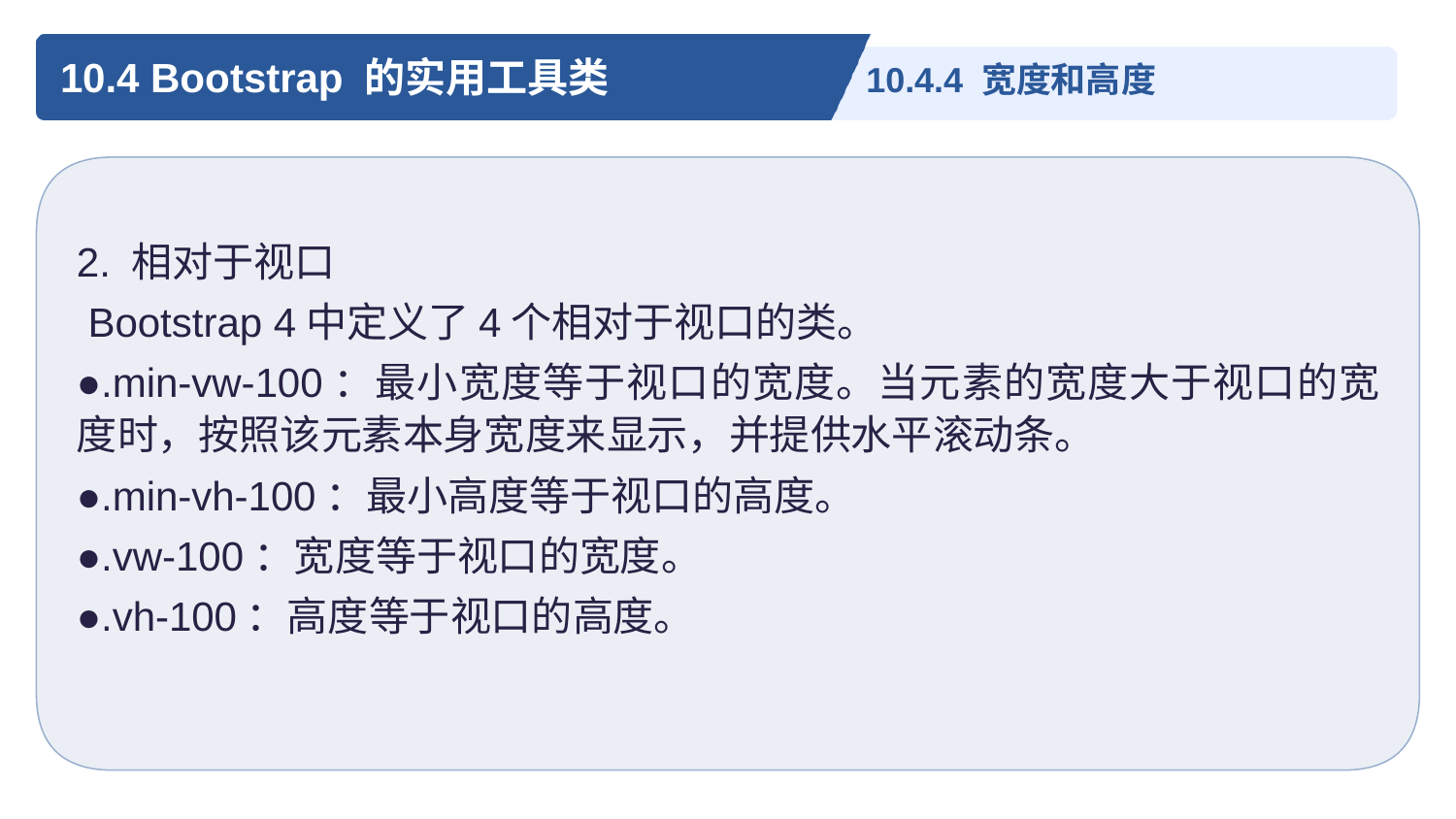

10.4 Bootstrap 的实用工具类
10.4.4 宽度和高度

2. 相对于视口
 Bootstrap 4中定义了4个相对于视口的类。
●.min-vw-100：最小宽度等于视口的宽度。当元素的宽度大于视口的宽度时，按照该元素本身宽度来显示，并提供水平滚动条。
●.min-vh-100：最小高度等于视口的高度。
●.vw-100：宽度等于视口的宽度。
●.vh-100：高度等于视口的高度。